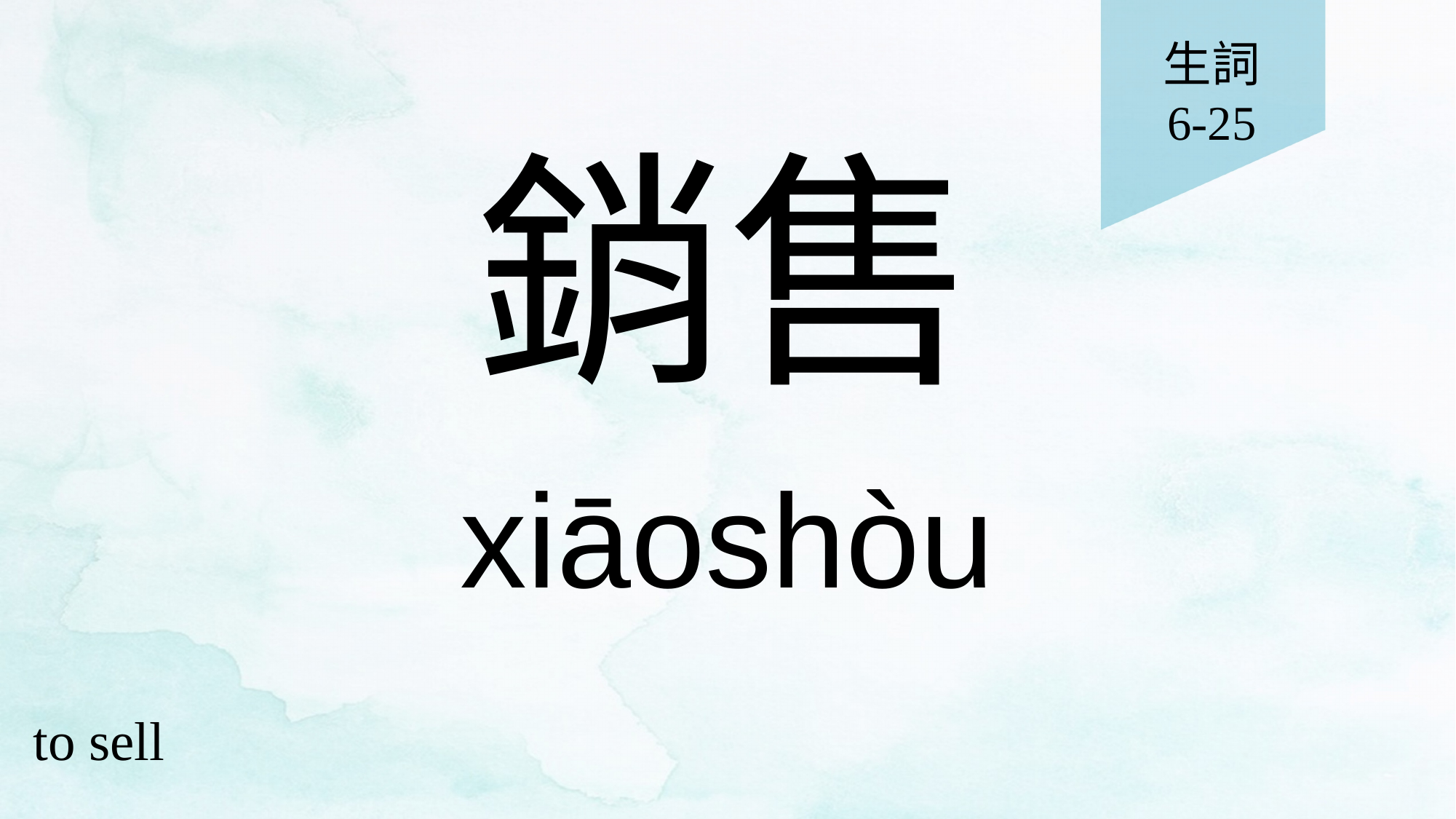

生詞
6-25
# 銷售
xiāoshòu
to sell